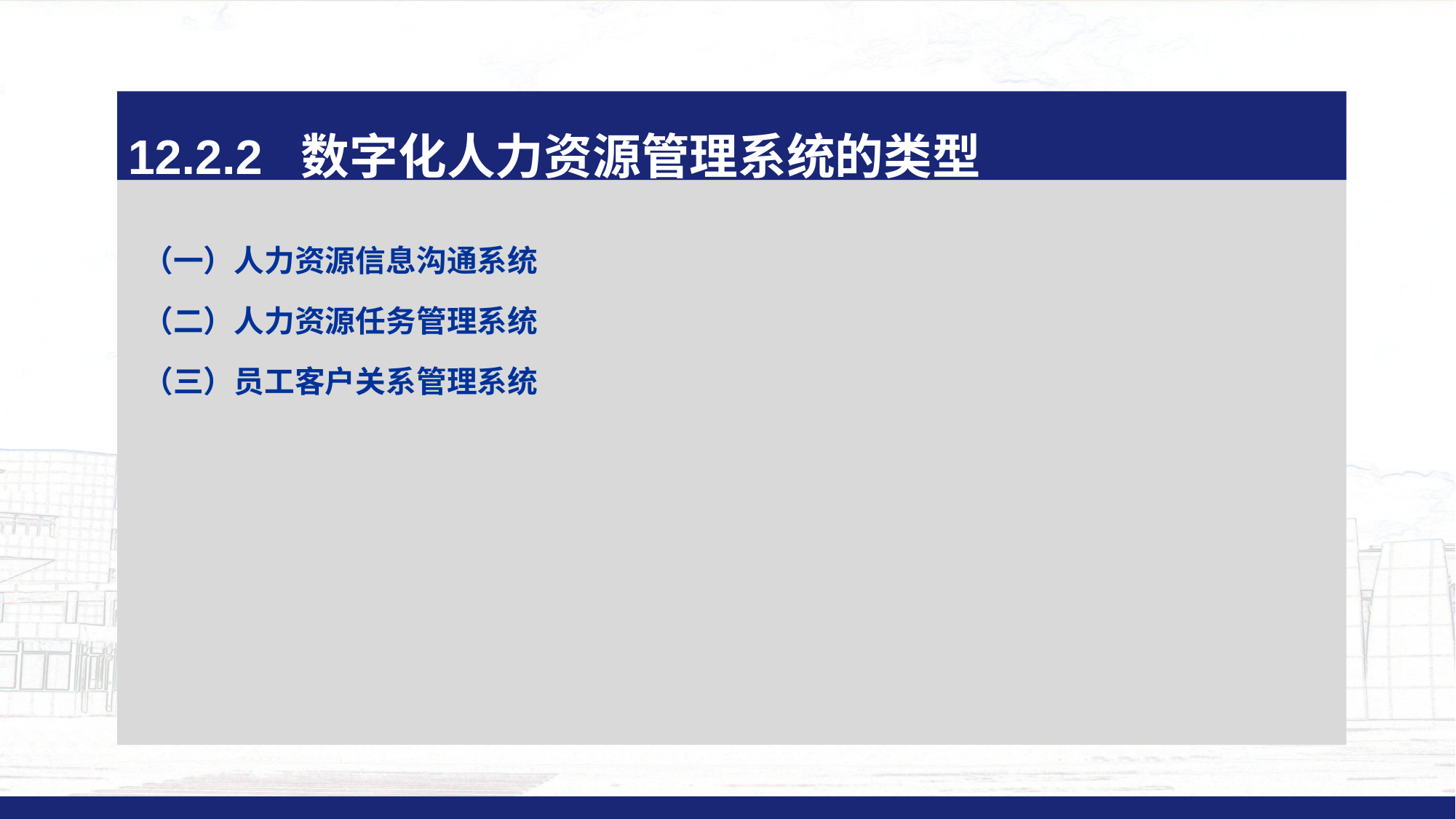

12.2.2  数字化人力资源管理系统的类型

（一）人力资源信息沟通系统
（二）人力资源任务管理系统
（三）员工客户关系管理系统